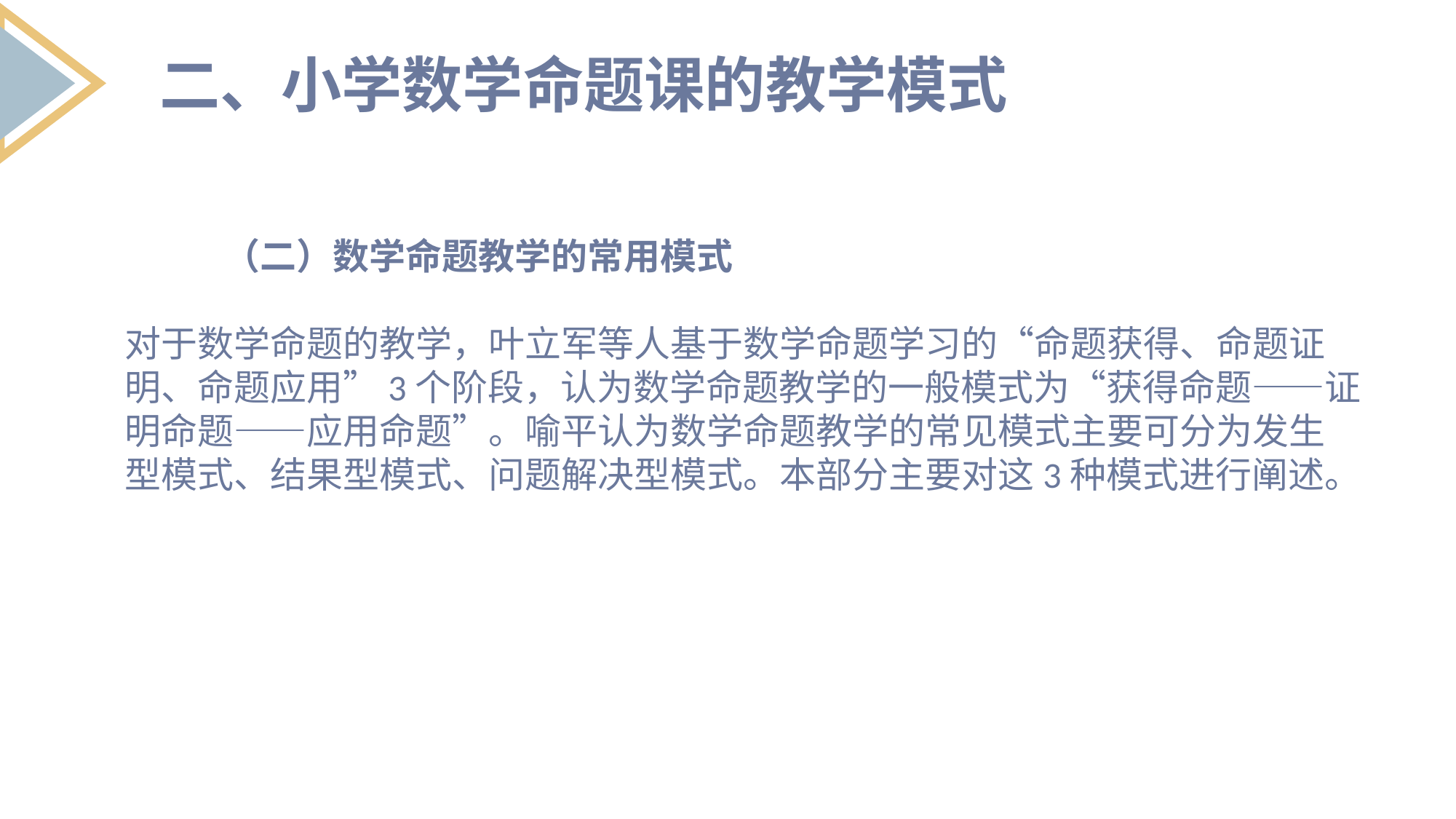

二、小学数学命题课的教学模式

           （二）数学命题教学的常用模式

对于数学命题的教学，叶立军等人基于数学命题学习的“命题获得、命题证明、命题应用”3个阶段，认为数学命题教学的一般模式为“获得命题——证明命题——应用命题”。喻平认为数学命题教学的常见模式主要可分为发生型模式、结果型模式、问题解决型模式。本部分主要对这3种模式进行阐述。